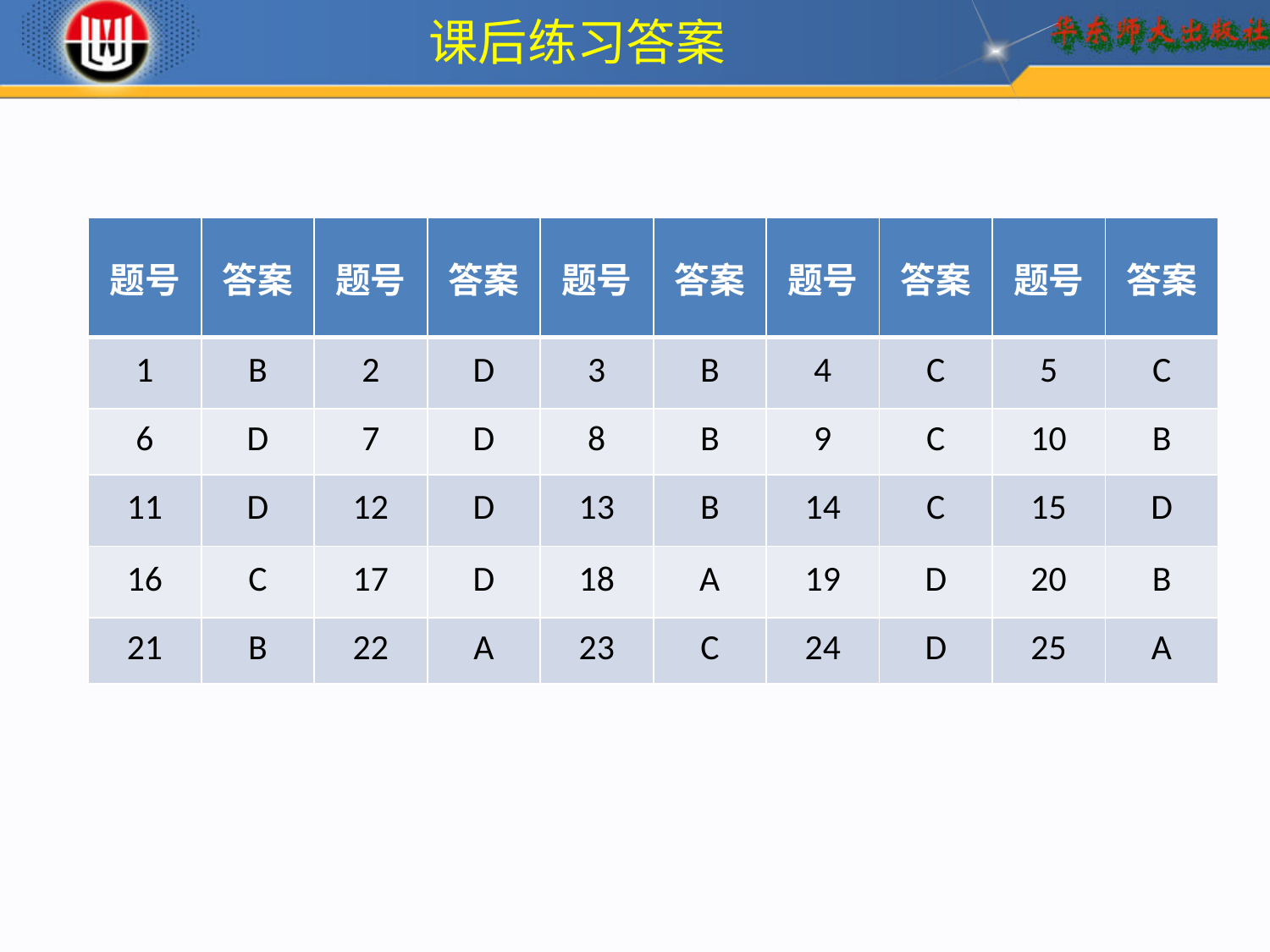

课后练习答案
| 题号 | 答案 | 题号 | 答案 | 题号 | 答案 | 题号 | 答案 | 题号 | 答案 |
| --- | --- | --- | --- | --- | --- | --- | --- | --- | --- |
| 1 | B | 2 | D | 3 | B | 4 | C | 5 | C |
| 6 | D | 7 | D | 8 | B | 9 | C | 10 | B |
| 11 | D | 12 | D | 13 | B | 14 | C | 15 | D |
| 16 | C | 17 | D | 18 | A | 19 | D | 20 | B |
| 21 | B | 22 | A | 23 | C | 24 | D | 25 | A |